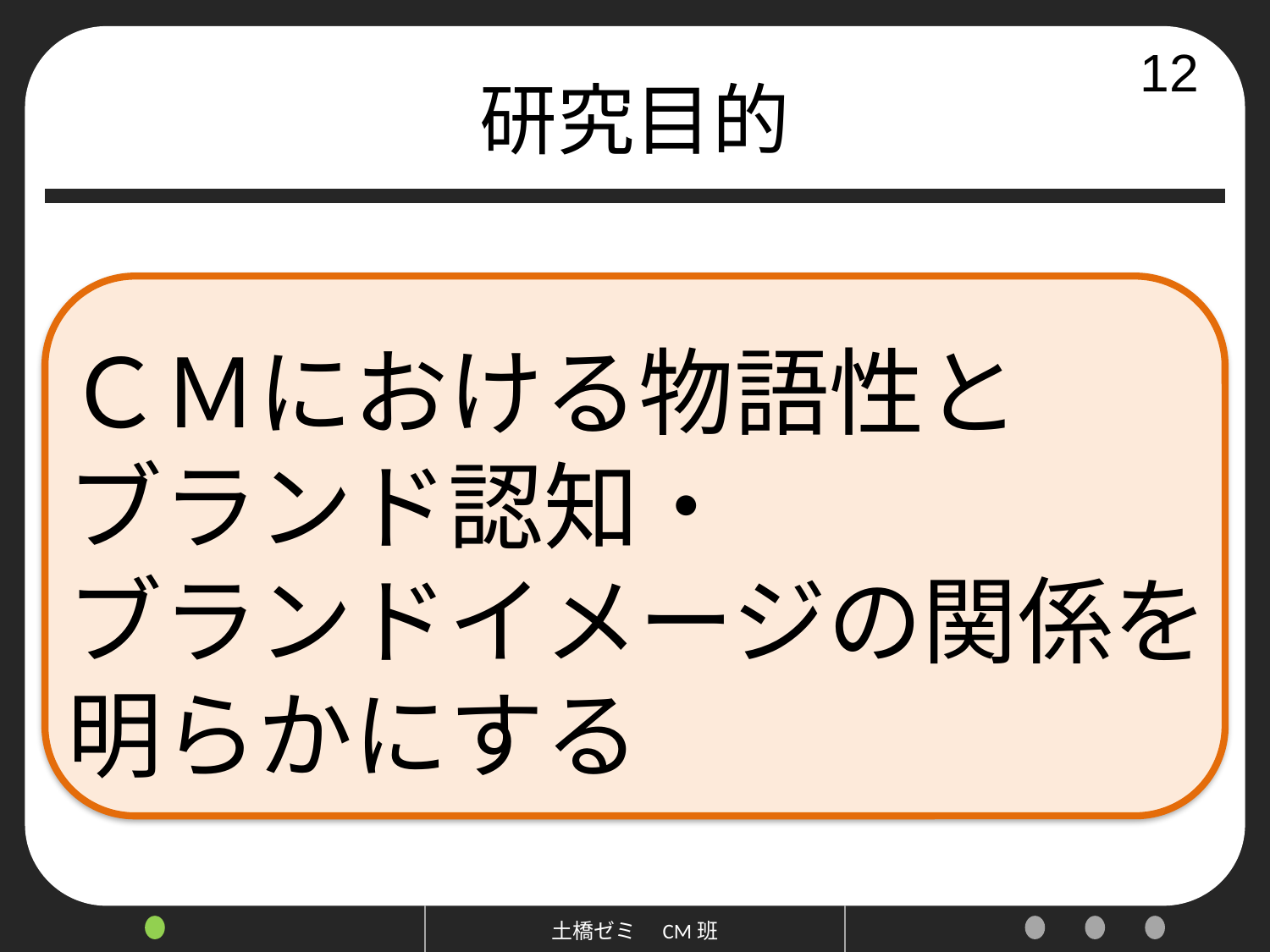

# 研究目的
12

ＣＭにおける物語性と
ブランド認知・
ブランドイメージの関係を
明らかにする
土橋ゼミ　CM班